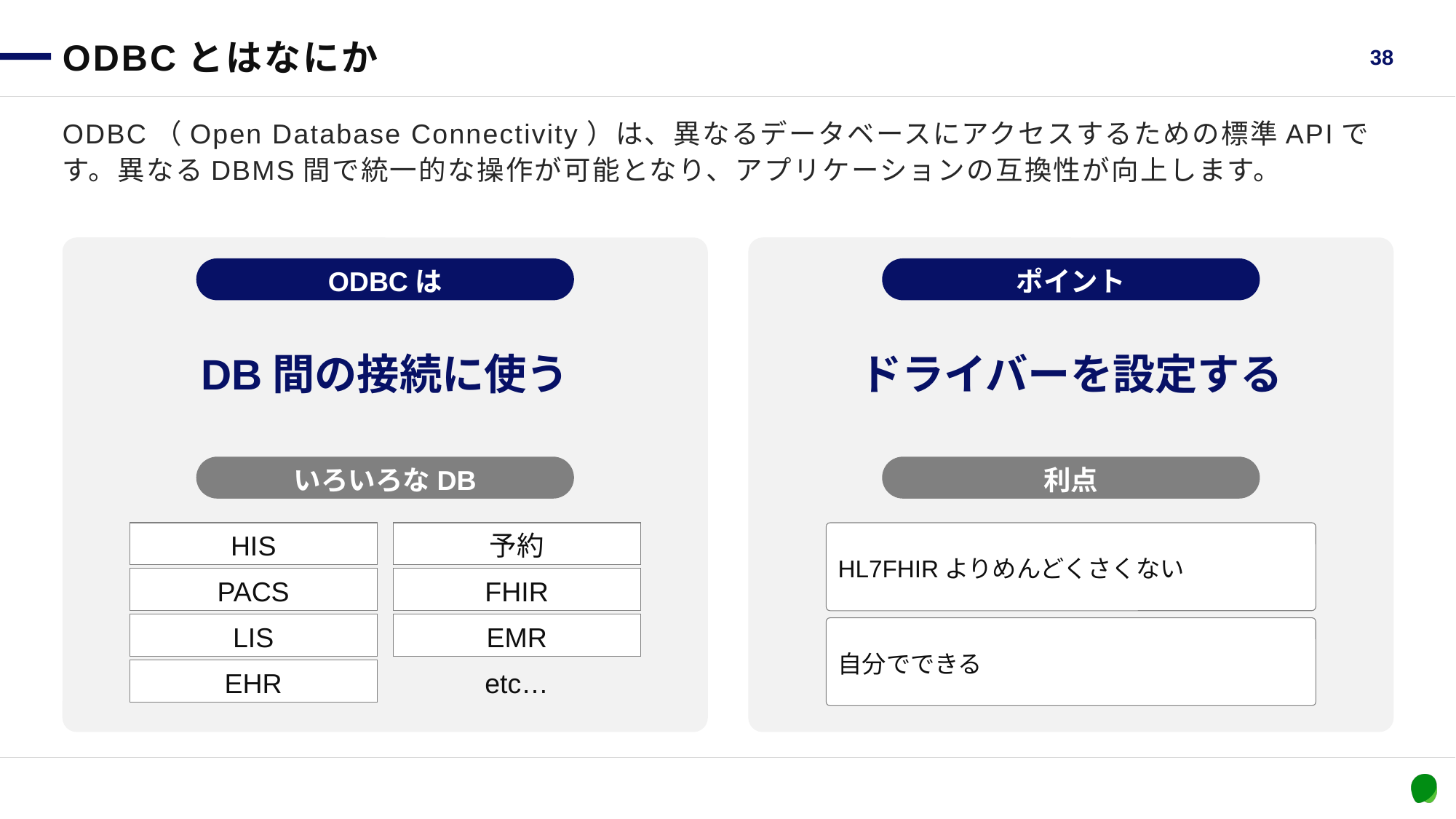

# ODBCとはなにか
38
ODBC（Open Database Connectivity）は、異なるデータベースにアクセスするための標準APIです。異なるDBMS間で統一的な操作が可能となり、アプリケーションの互換性が向上します。

ODBCは
ポイント
DB間の接続に使う
ドライバーを設定する
いろいろなDB
利点
HIS
予約
HL7FHIRよりめんどくさくない
PACS
FHIR
LIS
EMR
自分でできる
EHR
etc…